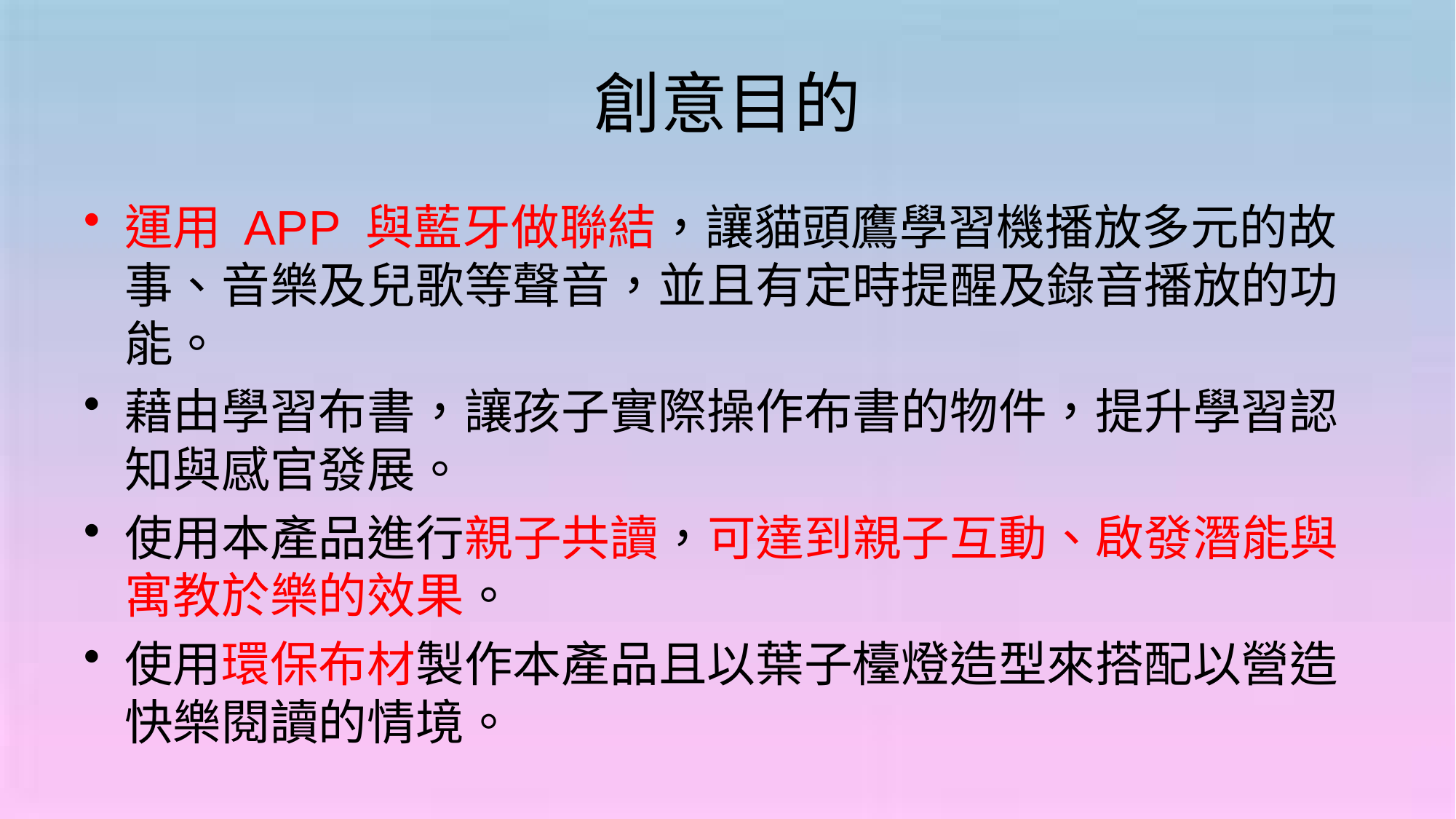

# 創意目的
運用 APP 與藍牙做聯結，讓貓頭鷹學習機播放多元的故事、音樂及兒歌等聲音，並且有定時提醒及錄音播放的功能。
藉由學習布書，讓孩子實際操作布書的物件，提升學習認知與感官發展。
使用本產品進行親子共讀，可達到親子互動、啟發潛能與寓教於樂的效果。
使用環保布材製作本產品且以葉子檯燈造型來搭配以營造快樂閱讀的情境。